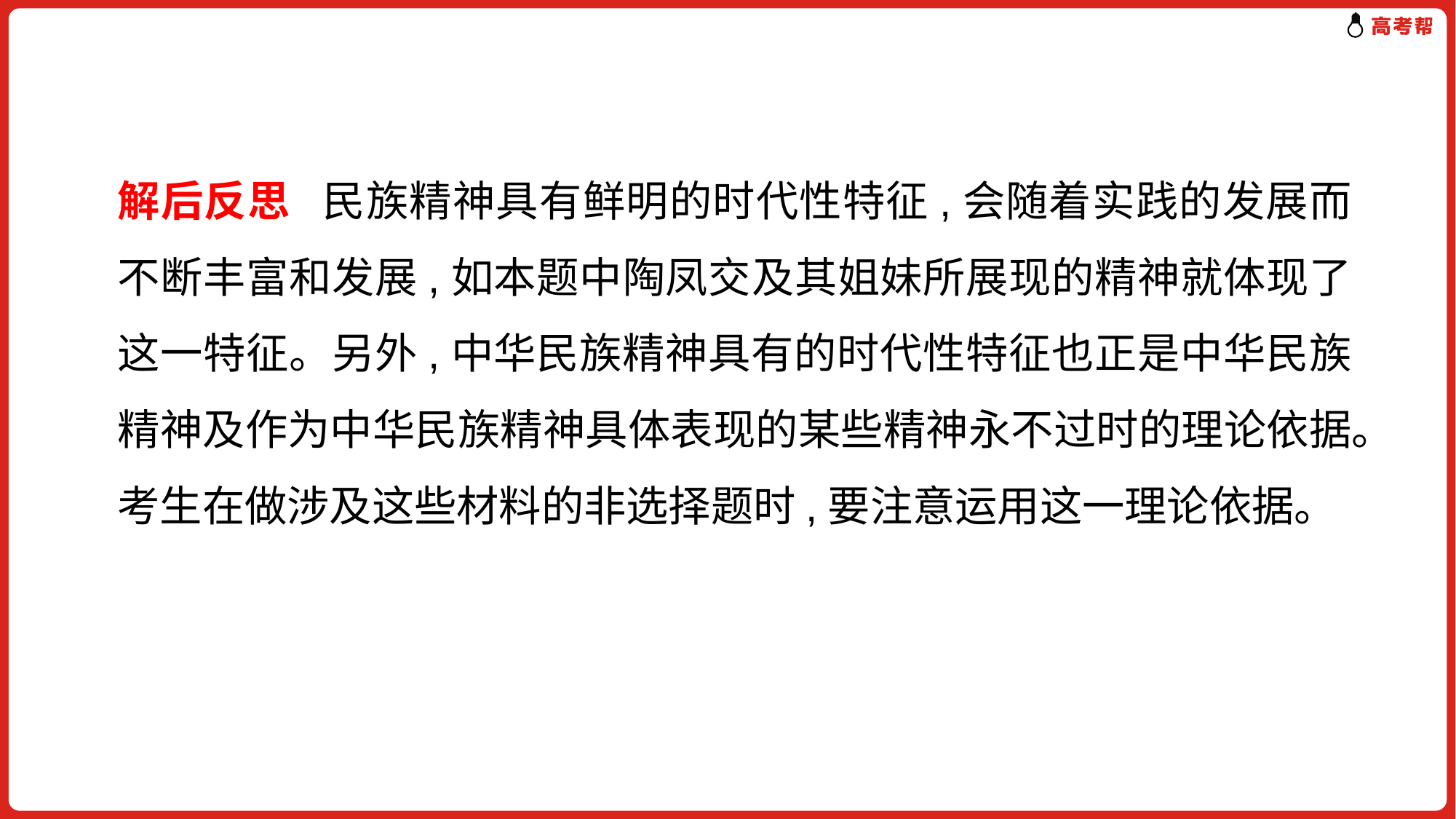

解后反思   民族精神具有鲜明的时代性特征,会随着实践的发展而不断丰富和发展,如本题中陶凤交及其姐妹所展现的精神就体现了这一特征。另外,中华民族精神具有的时代性特征也正是中华民族精神及作为中华民族精神具体表现的某些精神永不过时的理论依据。考生在做涉及这些材料的非选择题时,要注意运用这一理论依据。